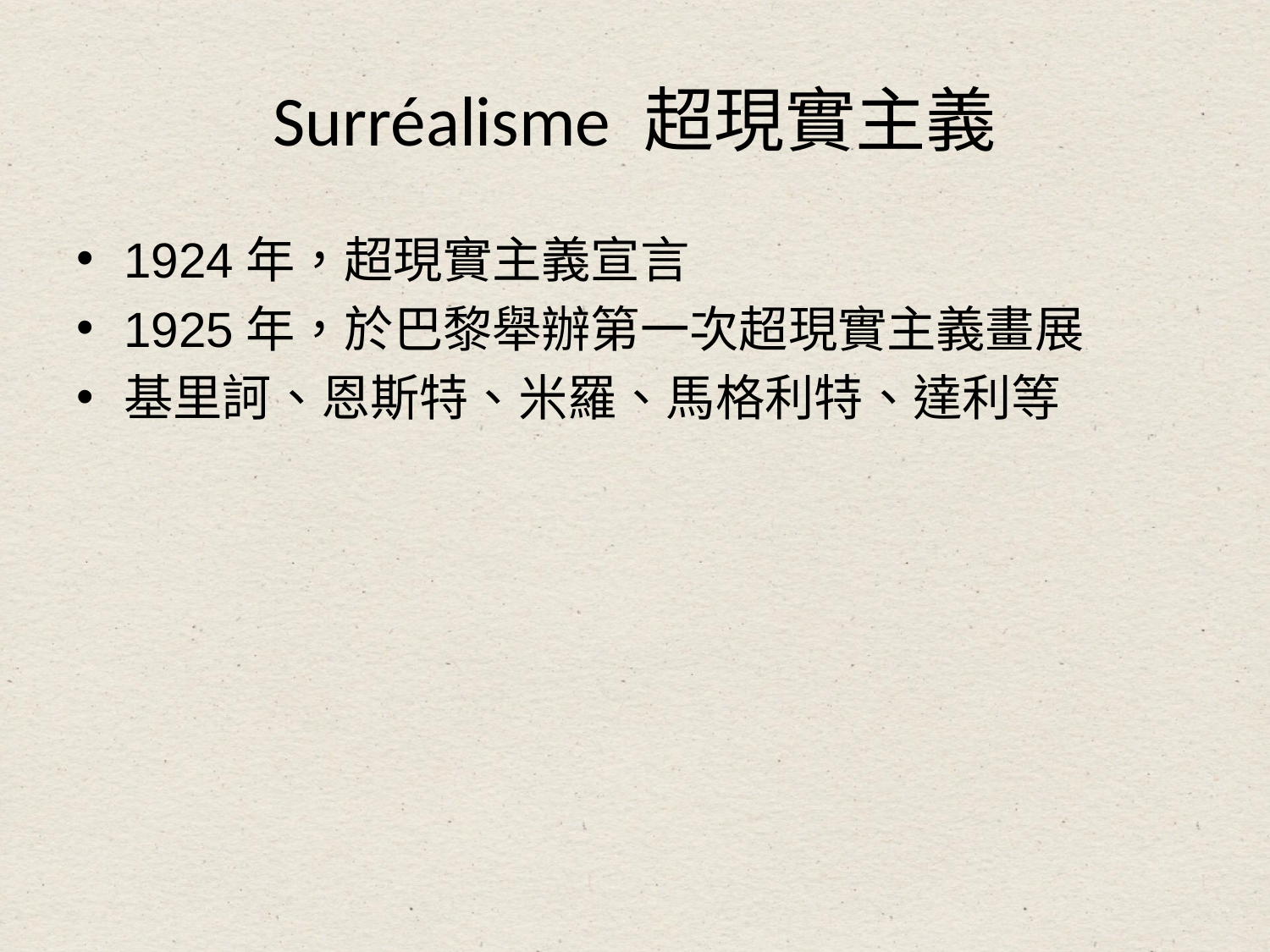

# Surréalisme 超現實主義
1924年，超現實主義宣言
1925年，於巴黎舉辦第一次超現實主義畫展
基里訶、恩斯特、米羅、馬格利特、達利等